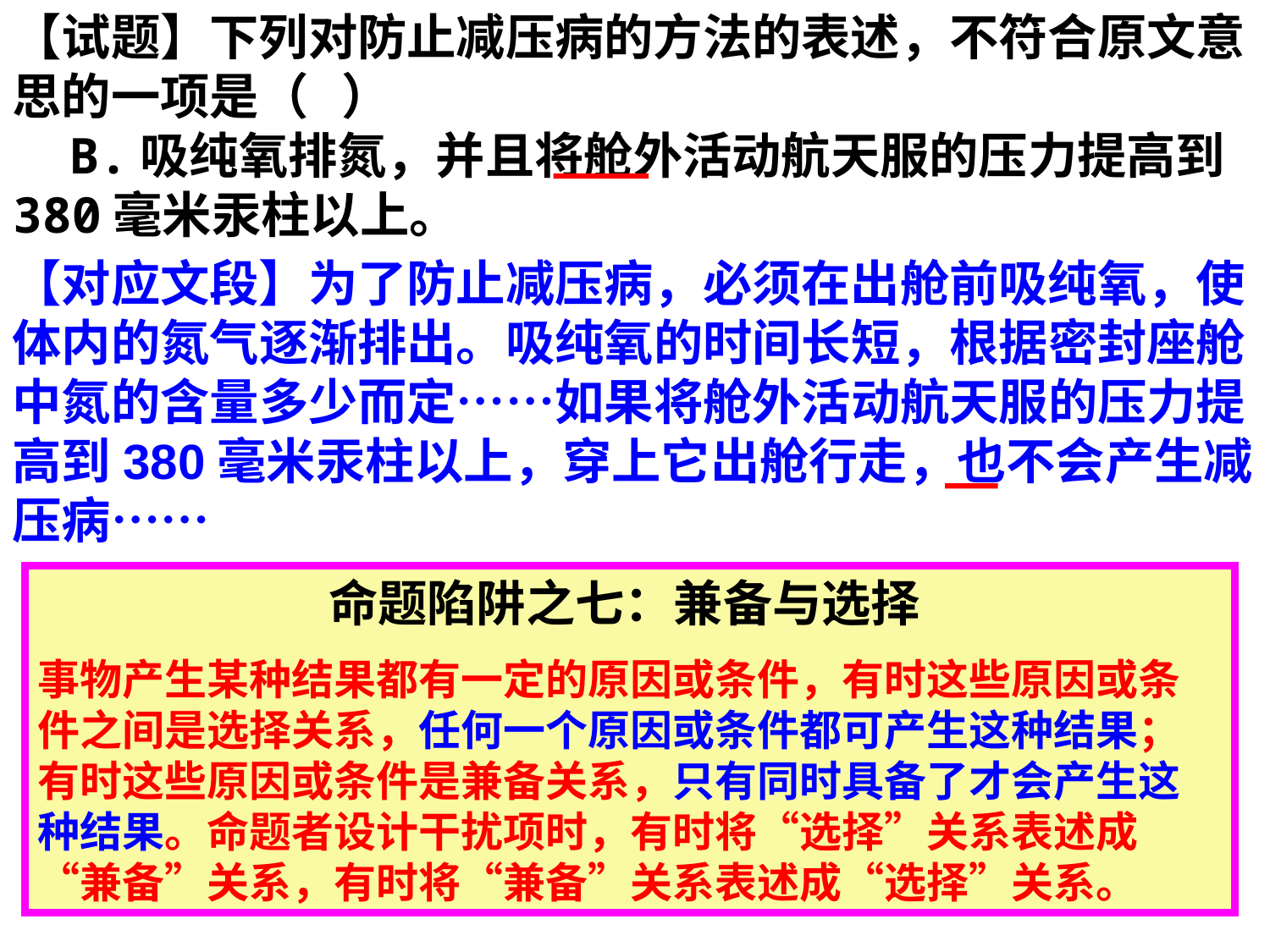

【试题】下列对防止减压病的方法的表述，不符合原文意思的一项是（   ）
    B.吸纯氧排氮，并且将舱外活动航天服的压力提高到380毫米汞柱以上。

【对应文段】为了防止减压病，必须在出舱前吸纯氧，使体内的氮气逐渐排出。吸纯氧的时间长短，根据密封座舱中氮的含量多少而定……如果将舱外活动航天服的压力提高到380毫米汞柱以上，穿上它出舱行走，也不会产生减压病……

命题陷阱之七：兼备与选择
事物产生某种结果都有一定的原因或条件，有时这些原因或条件之间是选择关系，任何一个原因或条件都可产生这种结果；有时这些原因或条件是兼备关系，只有同时具备了才会产生这种结果。命题者设计干扰项时，有时将“选择”关系表述成“兼备”关系，有时将“兼备”关系表述成“选择”关系。